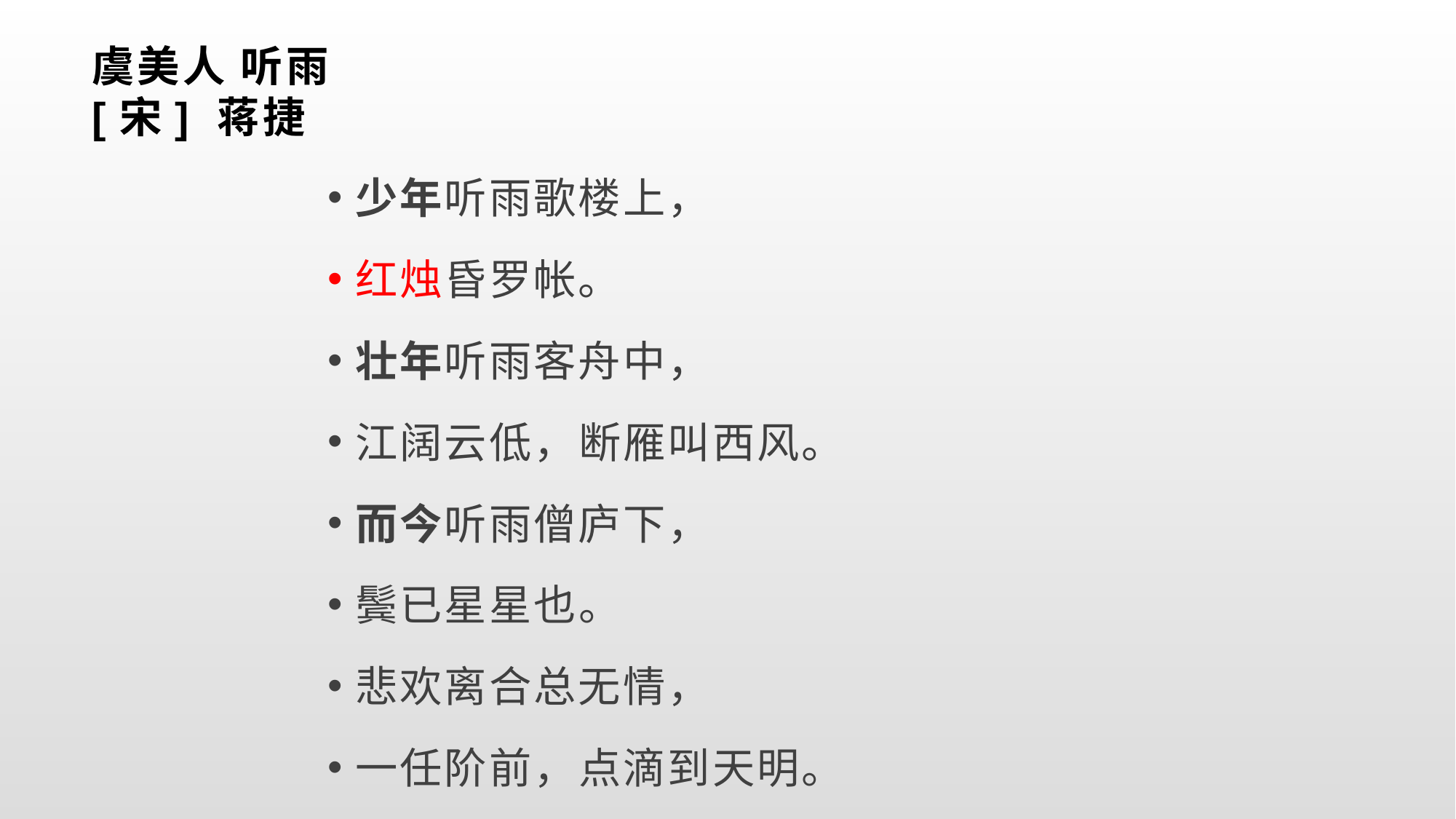

# 虞美人 听雨 [宋] 蒋捷
少年听雨歌楼上，
红烛昏罗帐。
壮年听雨客舟中，
江阔云低，断雁叫西风。
而今听雨僧庐下，
鬓已星星也。
悲欢离合总无情，
一任阶前，点滴到天明。